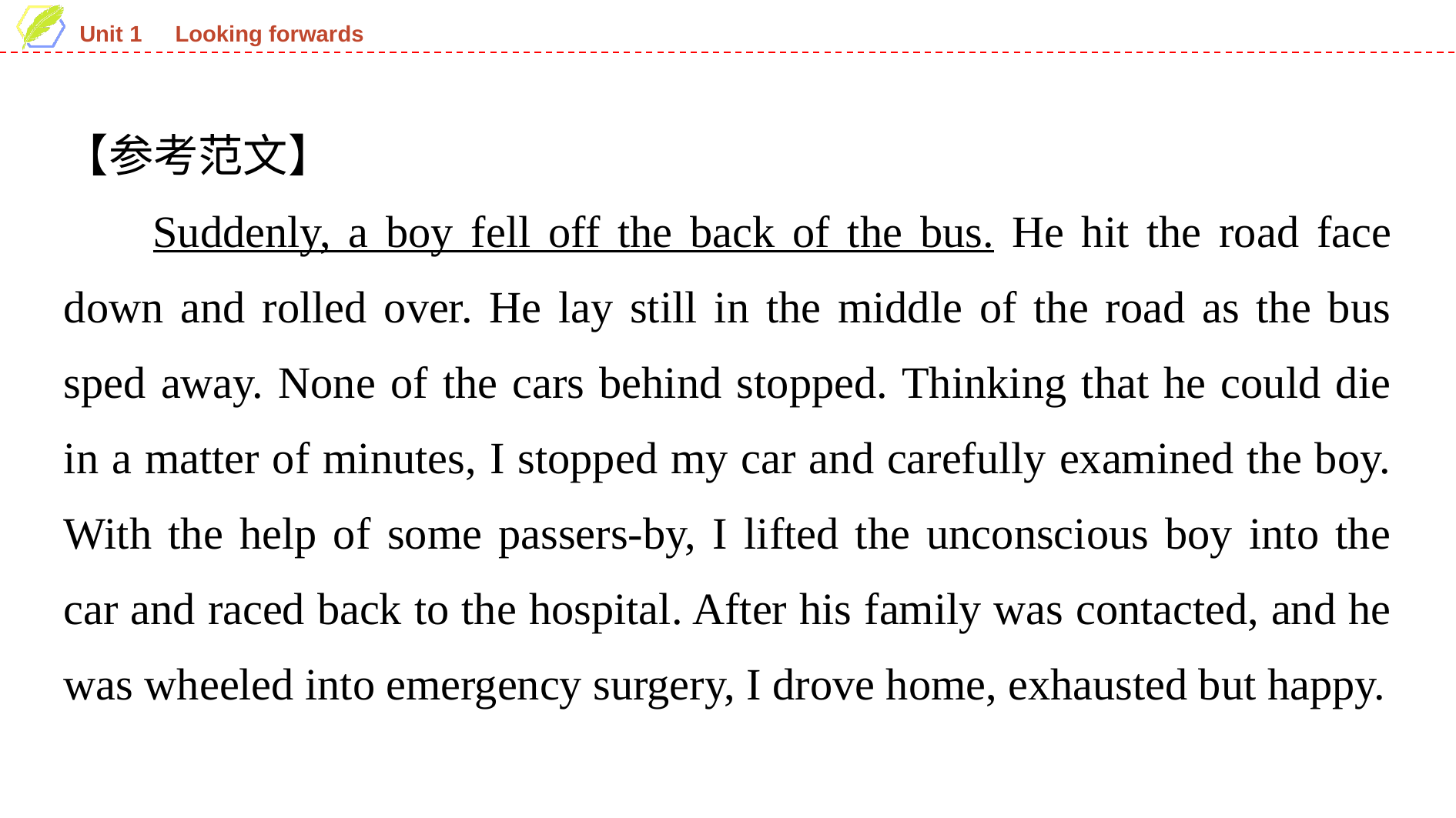

【参考范文】
Suddenly, a boy fell off the back of the bus. He hit the road face down and rolled over. He lay still in the middle of the road as the bus sped away. None of the cars behind stopped. Thinking that he could die in a matter of minutes, I stopped my car and carefully examined the boy. With the help of some passers-by, I lifted the unconscious boy into the car and raced back to the hospital. After his family was contacted, and he was wheeled into emergency surgery, I drove home, exhausted but happy.